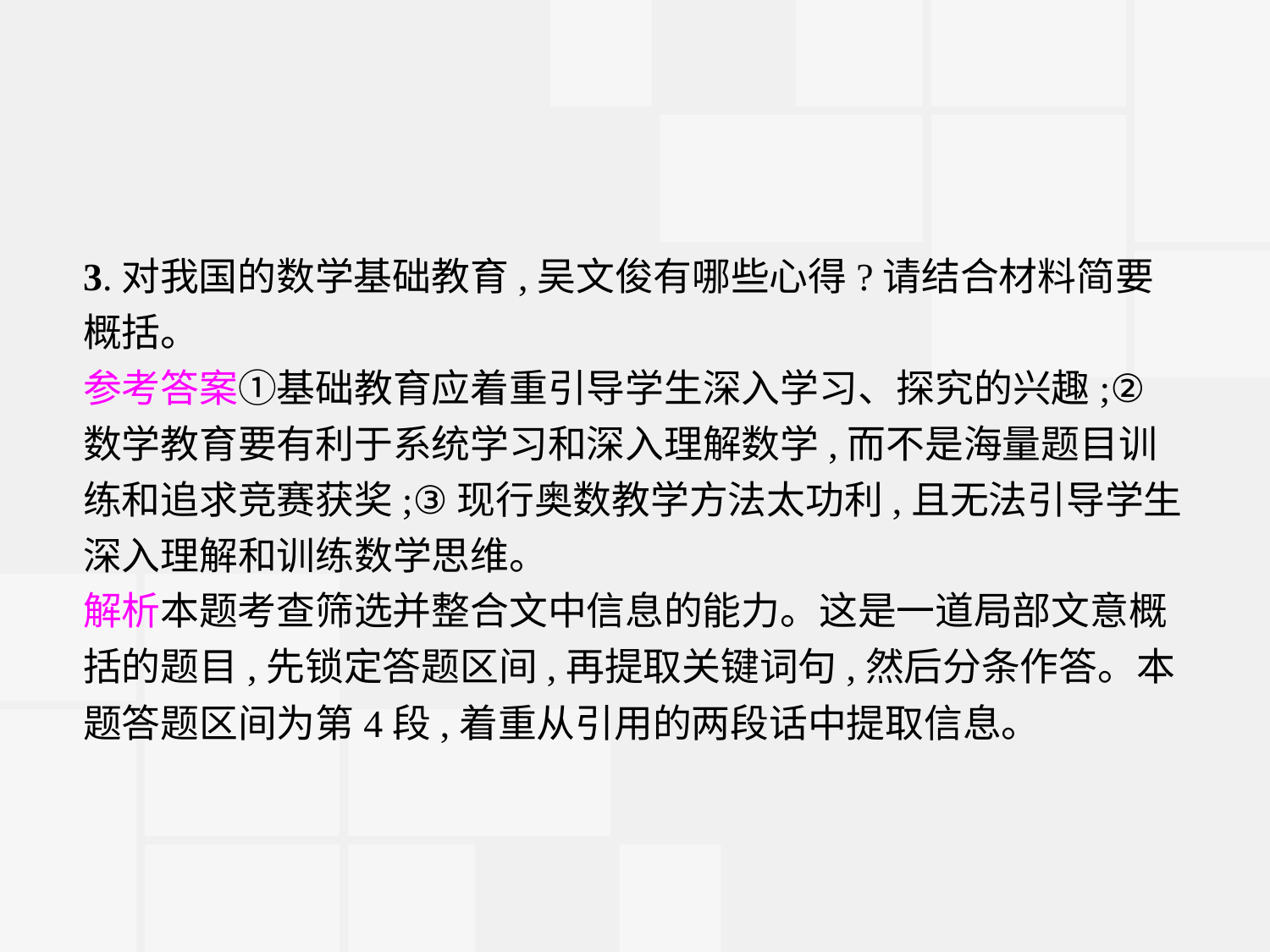

3.对我国的数学基础教育,吴文俊有哪些心得?请结合材料简要概括。
参考答案①基础教育应着重引导学生深入学习、探究的兴趣;②数学教育要有利于系统学习和深入理解数学,而不是海量题目训练和追求竞赛获奖;③现行奥数教学方法太功利,且无法引导学生深入理解和训练数学思维。
解析本题考查筛选并整合文中信息的能力。这是一道局部文意概括的题目,先锁定答题区间,再提取关键词句,然后分条作答。本题答题区间为第4段,着重从引用的两段话中提取信息。